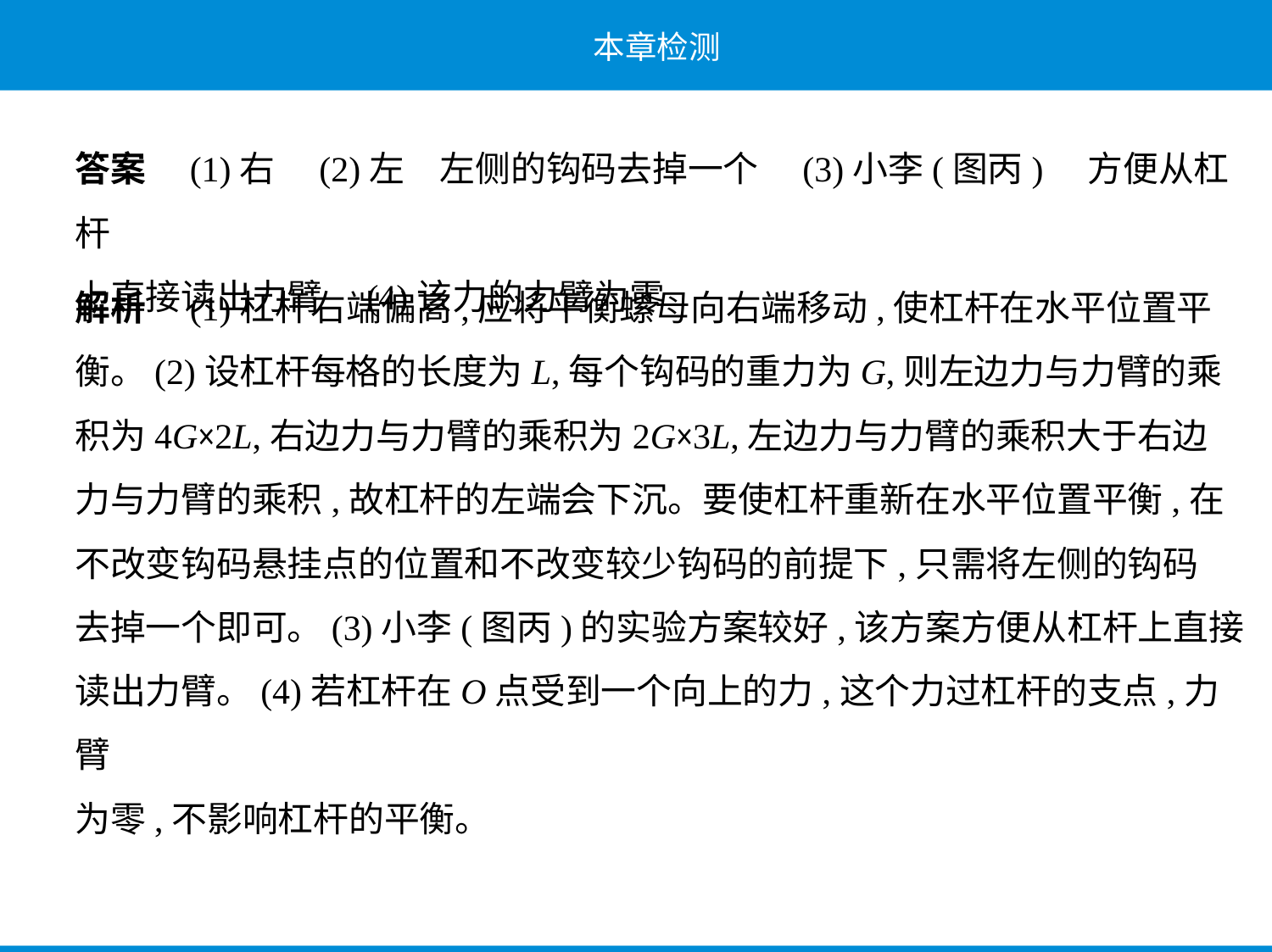

答案　(1)右　(2)左　左侧的钩码去掉一个　(3)小李(图丙)　方便从杠杆
上直接读出力臂　(4)该力的力臂为零
解析　(1)杠杆右端偏高,应将平衡螺母向右端移动,使杠杆在水平位置平
衡。(2)设杠杆每格的长度为L,每个钩码的重力为G,则左边力与力臂的乘
积为4G×2L,右边力与力臂的乘积为2G×3L,左边力与力臂的乘积大于右边
力与力臂的乘积,故杠杆的左端会下沉。要使杠杆重新在水平位置平衡,在
不改变钩码悬挂点的位置和不改变较少钩码的前提下,只需将左侧的钩码
去掉一个即可。(3)小李(图丙)的实验方案较好,该方案方便从杠杆上直接
读出力臂。(4)若杠杆在O点受到一个向上的力,这个力过杠杆的支点,力臂
为零,不影响杠杆的平衡。